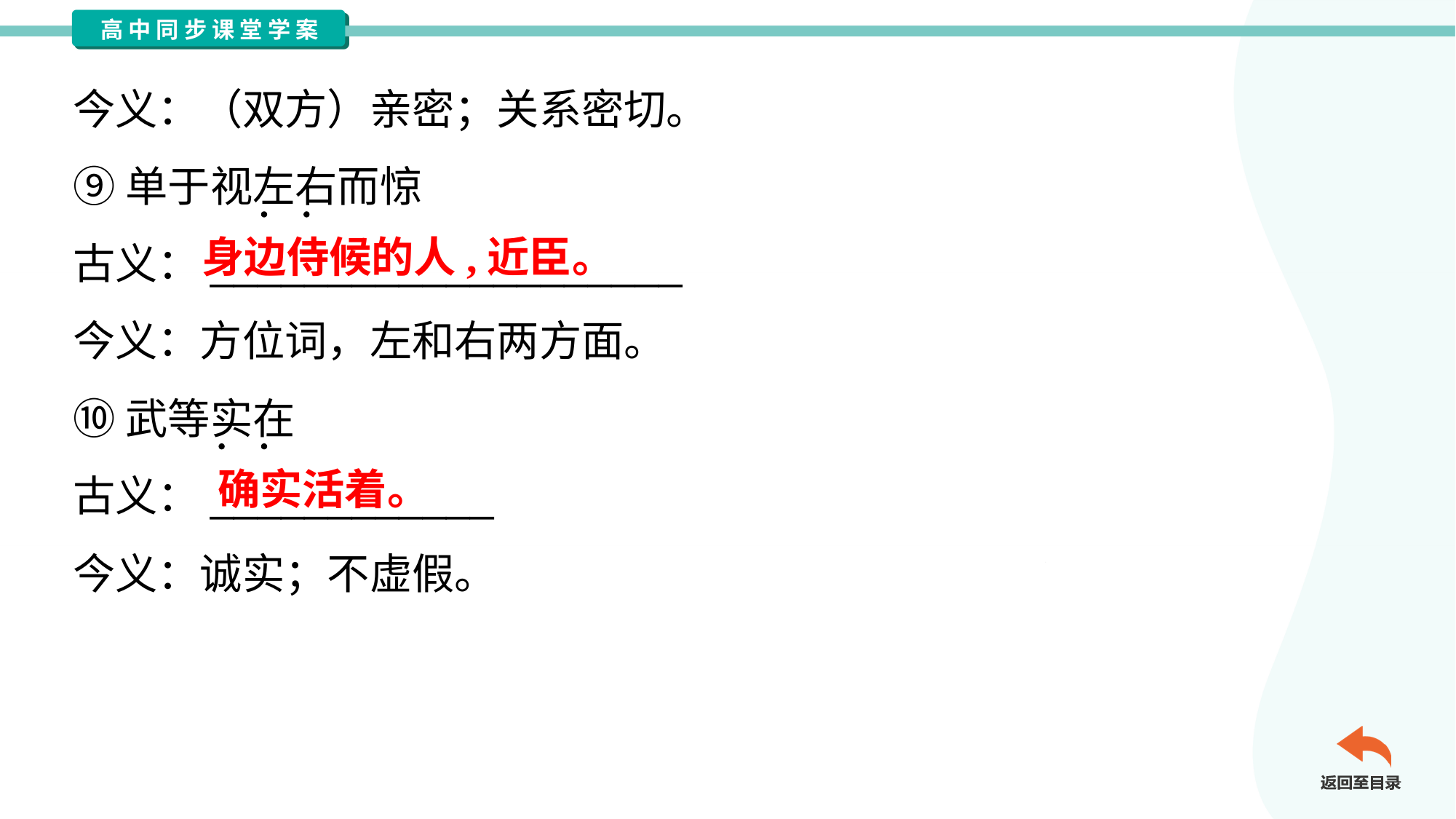

今义：（双方）亲密；关系密切。
⑨单于视左右而惊
古义：____________________
今义：方位词，左和右两方面。
⑩武等实在
古义：____________
身边侍候的人,近臣。

确实活着。

今义：诚实；不虚假。